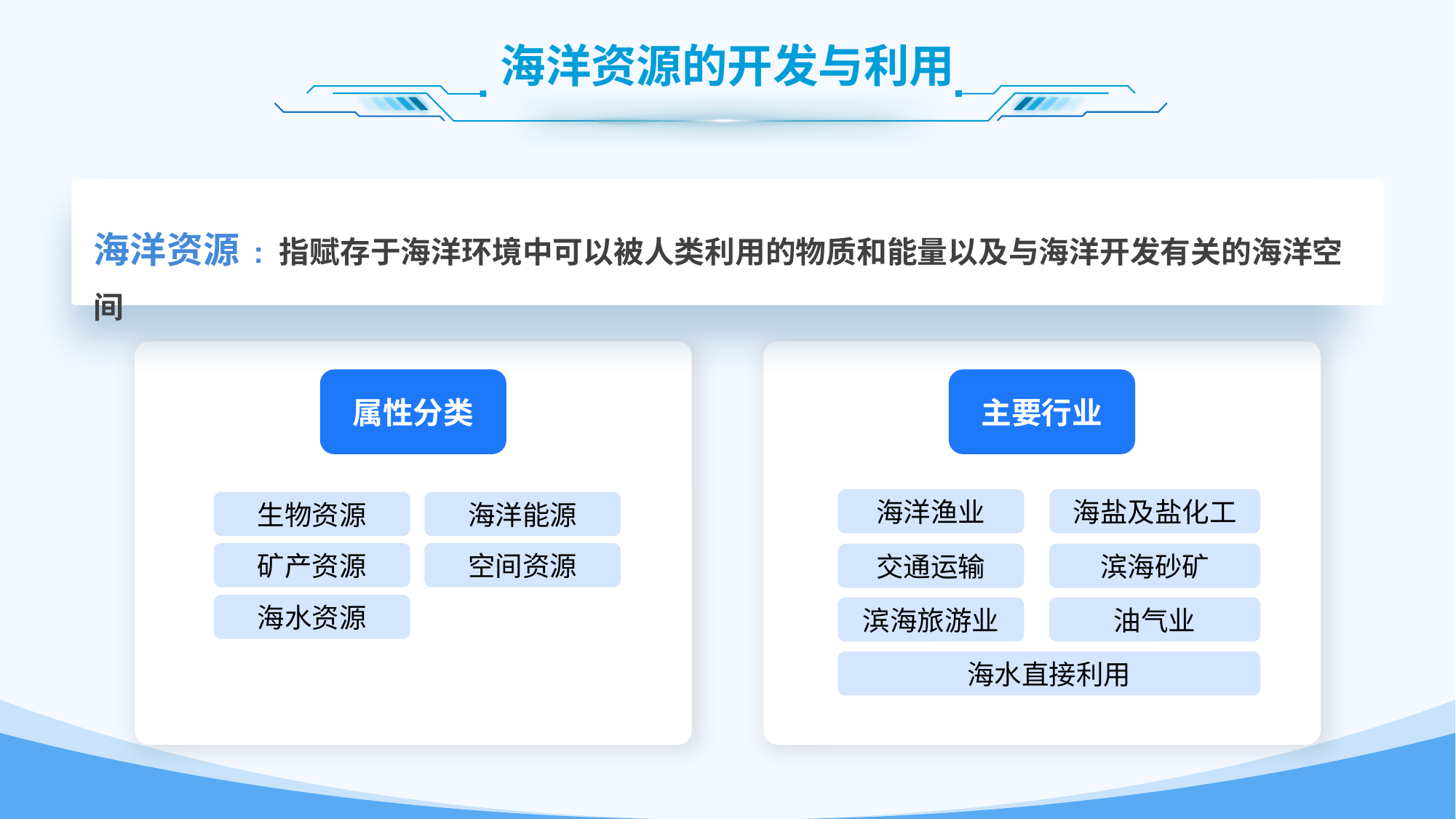

海洋资源的开发与利用

海洋资源 : 指赋存于海洋环境中可以被人类利用的物质和能量以及与海洋开发有关的海洋空间

属性分类
主要行业
海洋渔业
海盐及盐化工
生物资源
海洋能源
矿产资源
空间资源
交通运输
滨海砂矿
海水资源
滨海旅游业
油气业
海水直接利用